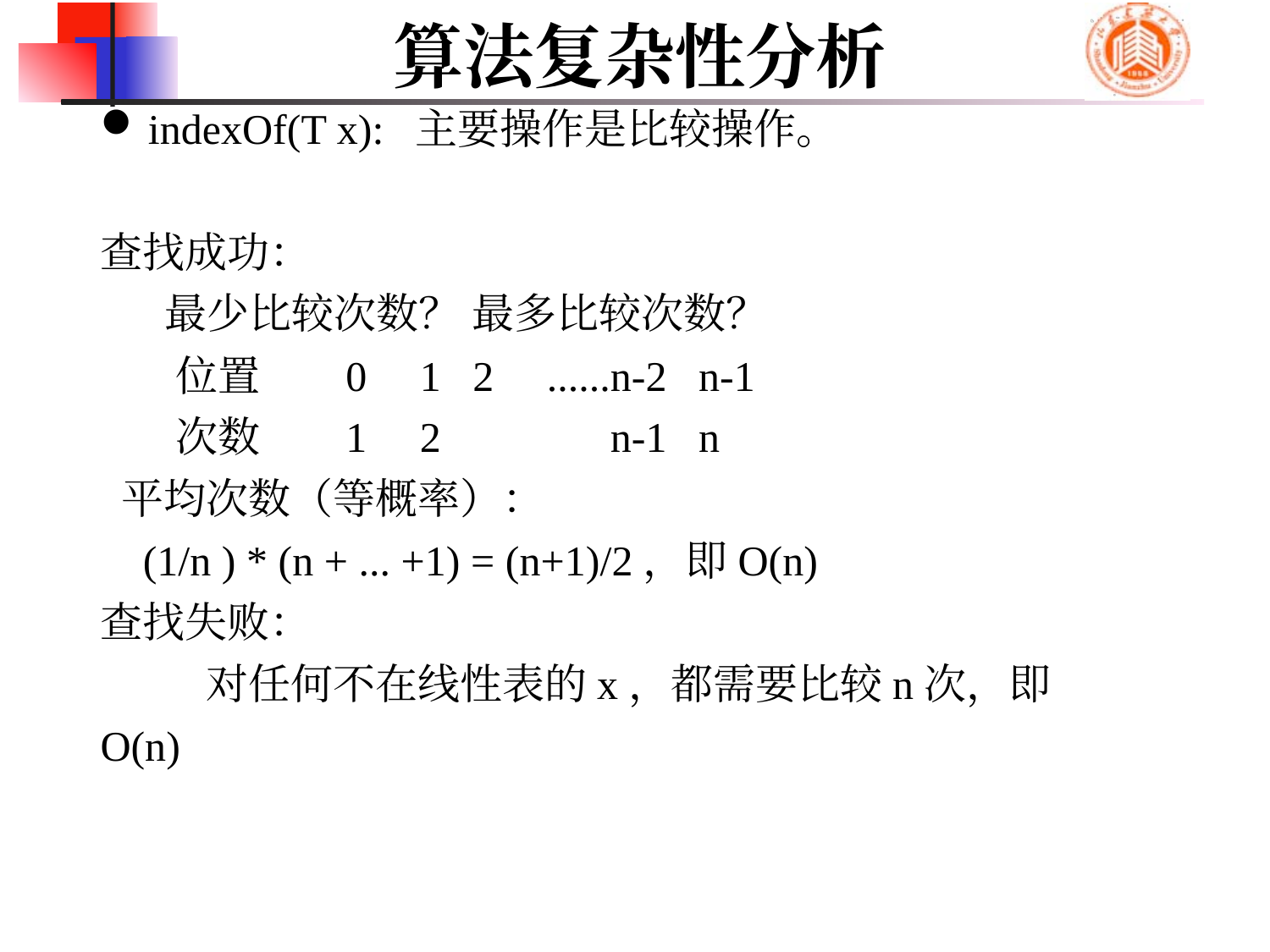

# 算法复杂性分析
indexOf(T x):  主要操作是比较操作。

查找成功：
     最少比较次数？ 最多比较次数？
      位置       0     1   2     ......n-2   n-1
      次数       1     2                n-1   n
 平均次数（等概率）：
    (1/n ) * (n + ... +1) = (n+1)/2，即O(n)
查找失败：
         对任何不在线性表的x，都需要比较n次，即O(n)